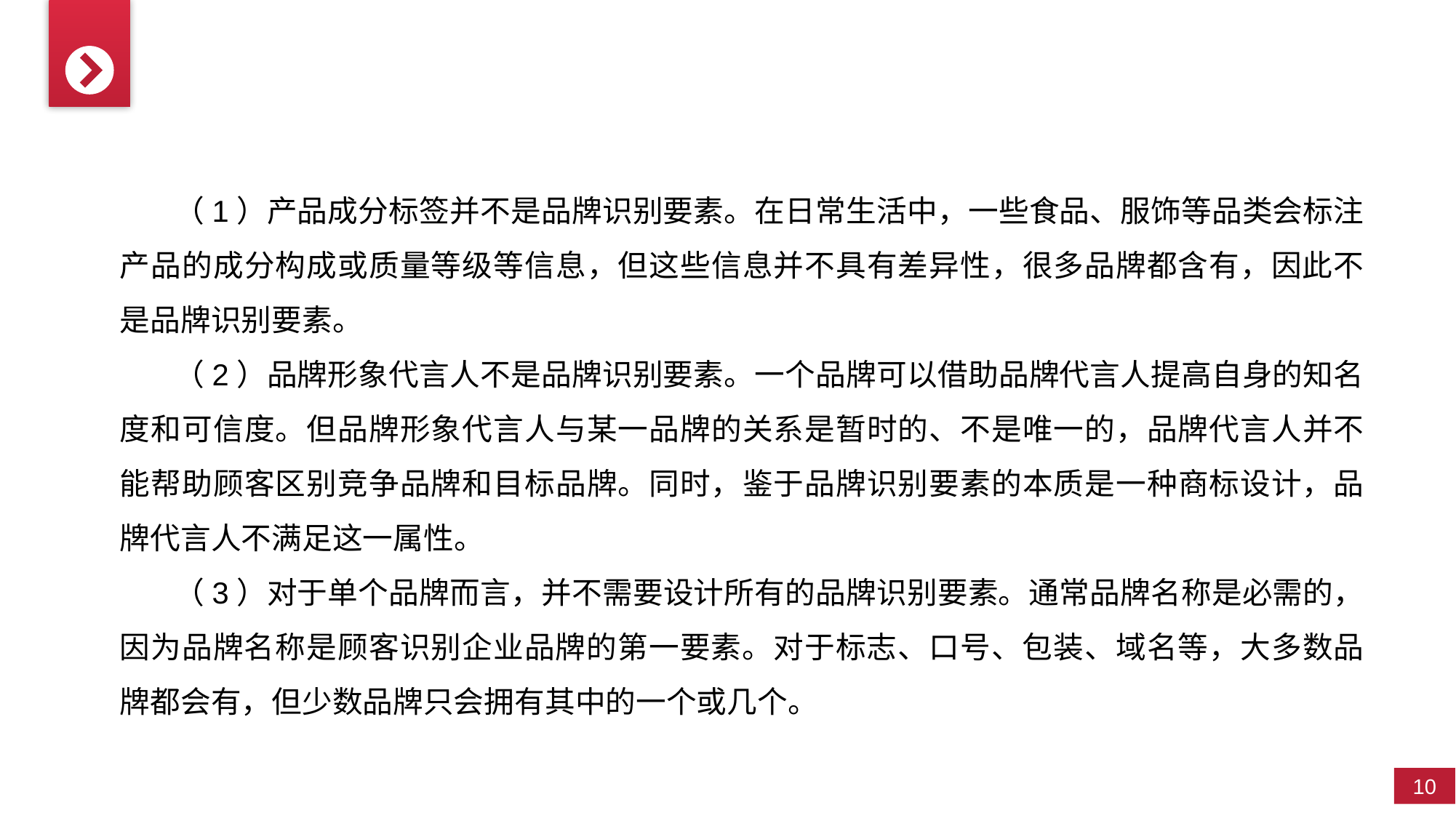

（1）产品成分标签并不是品牌识别要素。在日常生活中，一些食品、服饰等品类会标注产品的成分构成或质量等级等信息，但这些信息并不具有差异性，很多品牌都含有，因此不是品牌识别要素。
（2）品牌形象代言人不是品牌识别要素。一个品牌可以借助品牌代言人提高自身的知名度和可信度。但品牌形象代言人与某一品牌的关系是暂时的、不是唯一的，品牌代言人并不能帮助顾客区别竞争品牌和目标品牌。同时，鉴于品牌识别要素的本质是一种商标设计，品牌代言人不满足这一属性。
（3）对于单个品牌而言，并不需要设计所有的品牌识别要素。通常品牌名称是必需的，因为品牌名称是顾客识别企业品牌的第一要素。对于标志、口号、包装、域名等，大多数品牌都会有，但少数品牌只会拥有其中的一个或几个。